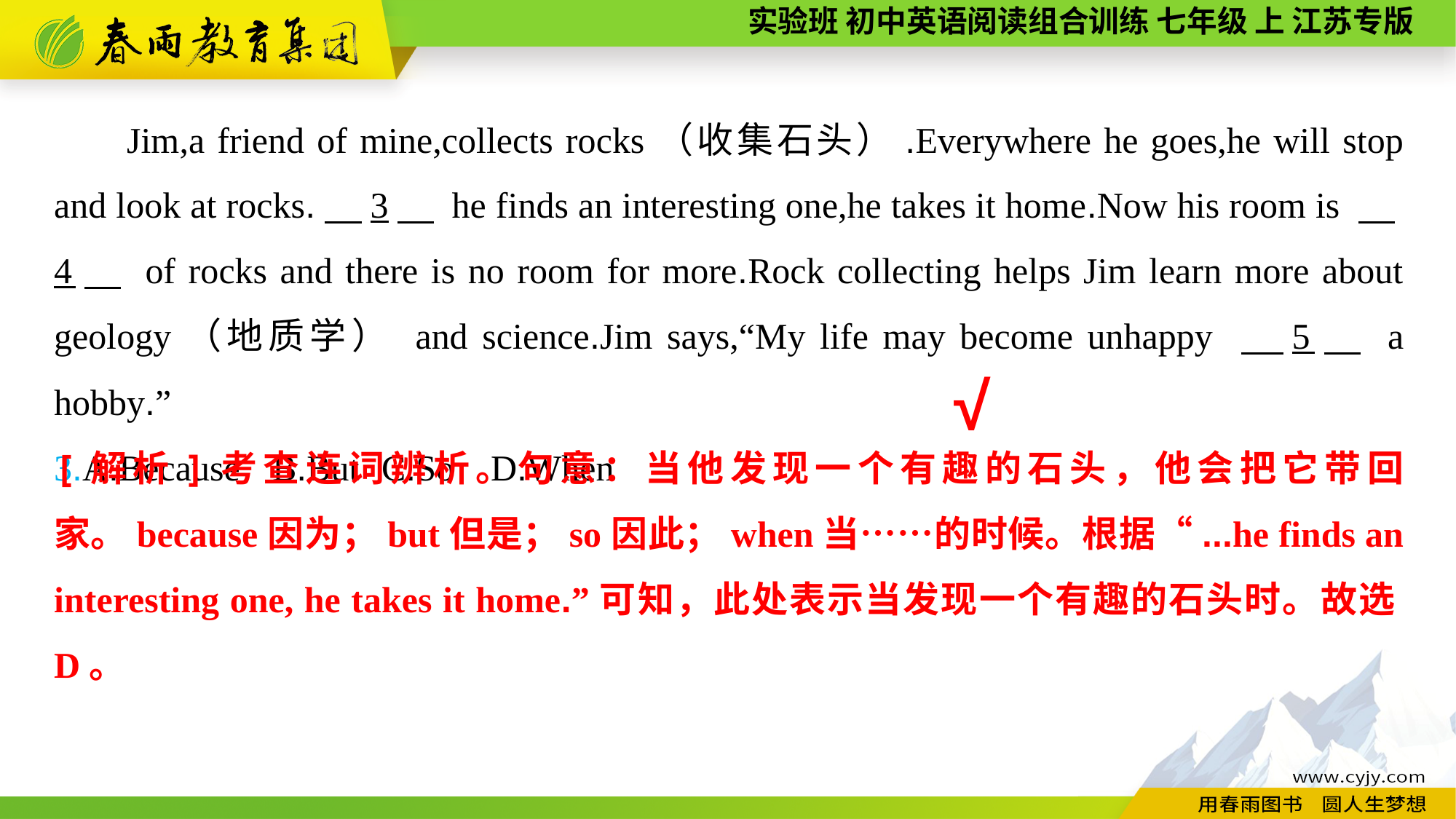

Jim,a friend of mine,collects rocks（收集石头）.Everywhere he goes,he will stop and look at rocks.　3　 he finds an interesting one,he takes it home.Now his room is 　4　 of rocks and there is no room for more.Rock collecting helps Jim learn more about geology（地质学） and science.Jim says,“My life may become unhappy 　5　 a hobby.”
3.A.Because	B.But	C.So	D.When
√
[解析]考查连词辨析。句意：当他发现一个有趣的石头，他会把它带回家。because因为；but但是；so因此；when当……的时候。根据“...he finds an interesting one, he takes it home.”可知，此处表示当发现一个有趣的石头时。故选D。